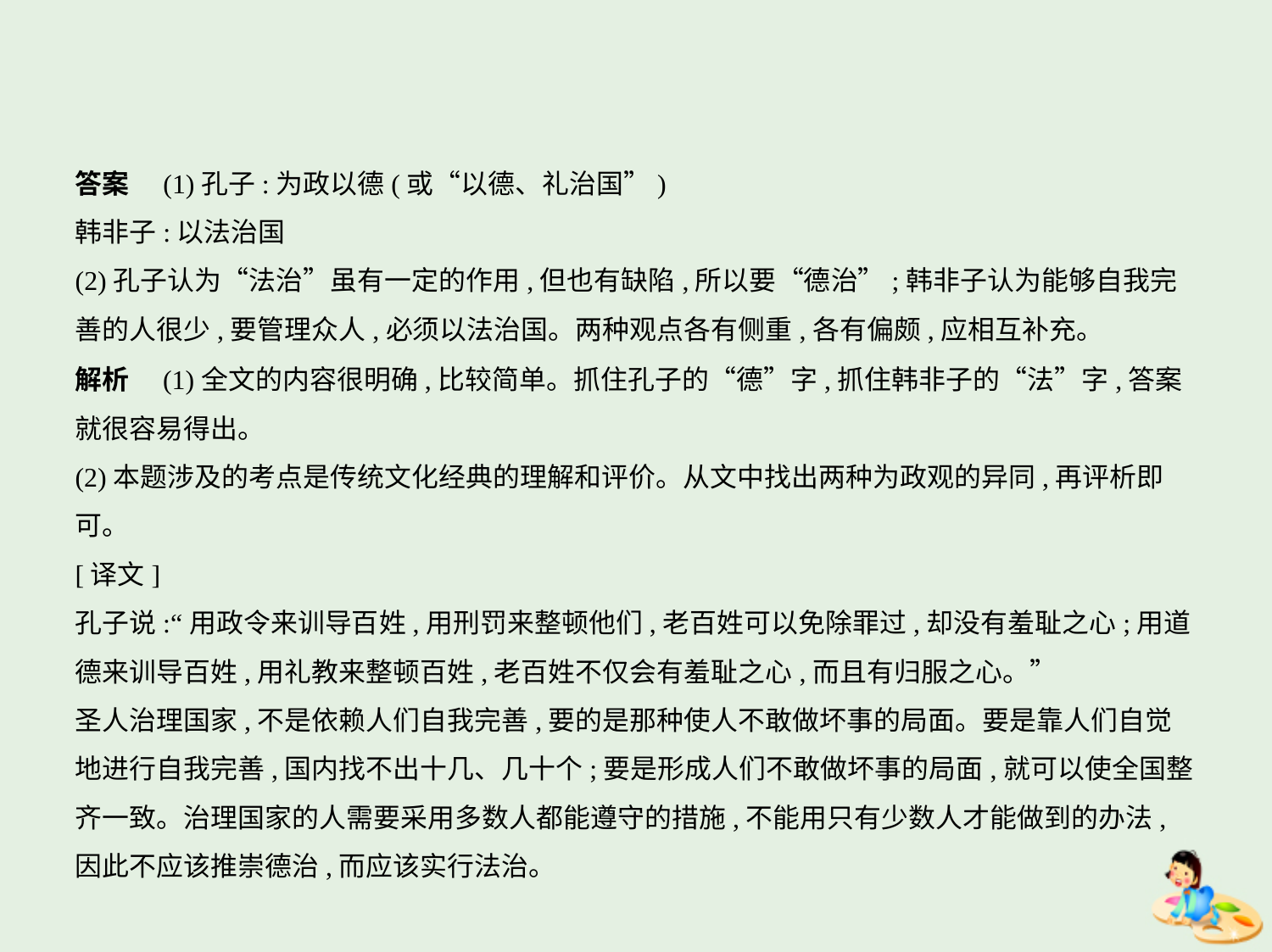

答案　(1)孔子:为政以德(或“以德、礼治国”)
韩非子:以法治国
(2)孔子认为“法治”虽有一定的作用,但也有缺陷,所以要“德治”;韩非子认为能够自我完
善的人很少,要管理众人,必须以法治国。两种观点各有侧重,各有偏颇,应相互补充。
解析　(1)全文的内容很明确,比较简单。抓住孔子的“德”字,抓住韩非子的“法”字,答案
就很容易得出。
(2)本题涉及的考点是传统文化经典的理解和评价。从文中找出两种为政观的异同,再评析即
可。
[译文]
孔子说:“用政令来训导百姓,用刑罚来整顿他们,老百姓可以免除罪过,却没有羞耻之心;用道
德来训导百姓,用礼教来整顿百姓,老百姓不仅会有羞耻之心,而且有归服之心。”
圣人治理国家,不是依赖人们自我完善,要的是那种使人不敢做坏事的局面。要是靠人们自觉
地进行自我完善,国内找不出十几、几十个;要是形成人们不敢做坏事的局面,就可以使全国整
齐一致。治理国家的人需要采用多数人都能遵守的措施,不能用只有少数人才能做到的办法,
因此不应该推崇德治,而应该实行法治。